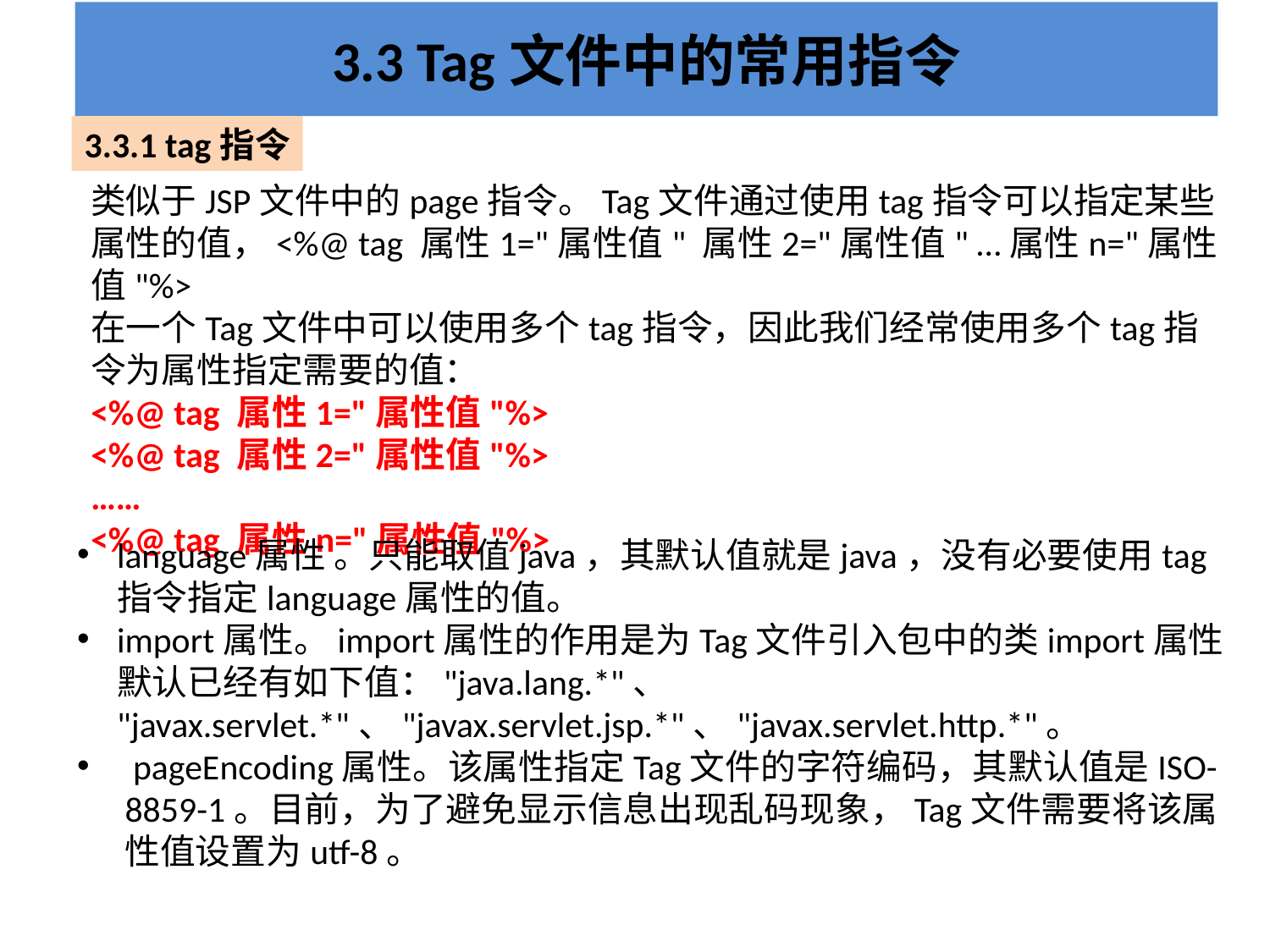

# 3.3 Tag文件中的常用指令
3.3.1 tag指令
类似于JSP文件中的page指令。Tag文件通过使用tag指令可以指定某些属性的值，<%@ tag 属性1="属性值" 属性2="属性值" …属性n="属性值"%>
在一个Tag文件中可以使用多个tag指令，因此我们经常使用多个tag指令为属性指定需要的值：
<%@ tag 属性1="属性值"%>
<%@ tag 属性2="属性值"%>
……
<%@ tag 属性n="属性值"%>
language属性 。只能取值java，其默认值就是java，没有必要使用tag指令指定language属性的值。
import属性。import属性的作用是为Tag文件引入包中的类import属性默认已经有如下值："java.lang.*"、 "javax.servlet.*"、"javax.servlet.jsp.*"、"javax.servlet.http.*"。
 pageEncoding属性。该属性指定Tag文件的字符编码，其默认值是ISO-8859-1。目前，为了避免显示信息出现乱码现象，Tag文件需要将该属性值设置为utf-8。